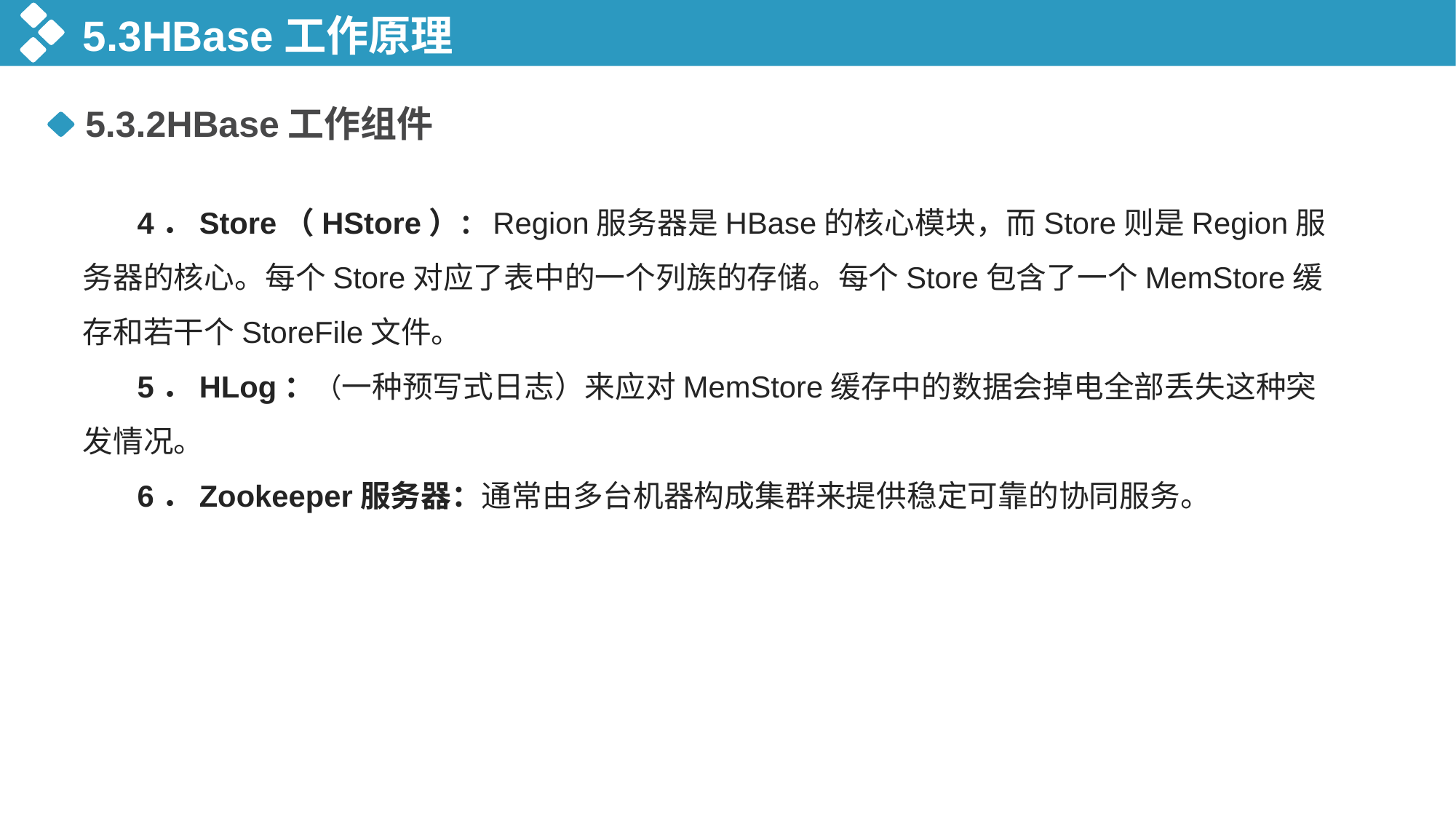

5.3HBase工作原理
5.3.2HBase工作组件

4．Store（HStore）：Region服务器是HBase的核心模块，而Store则是Region服务器的核心。每个Store对应了表中的一个列族的存储。每个Store包含了一个MemStore缓存和若干个StoreFile文件。
5．HLog：（一种预写式日志）来应对MemStore缓存中的数据会掉电全部丢失这种突发情况。
6．Zookeeper服务器：通常由多台机器构成集群来提供稳定可靠的协同服务。